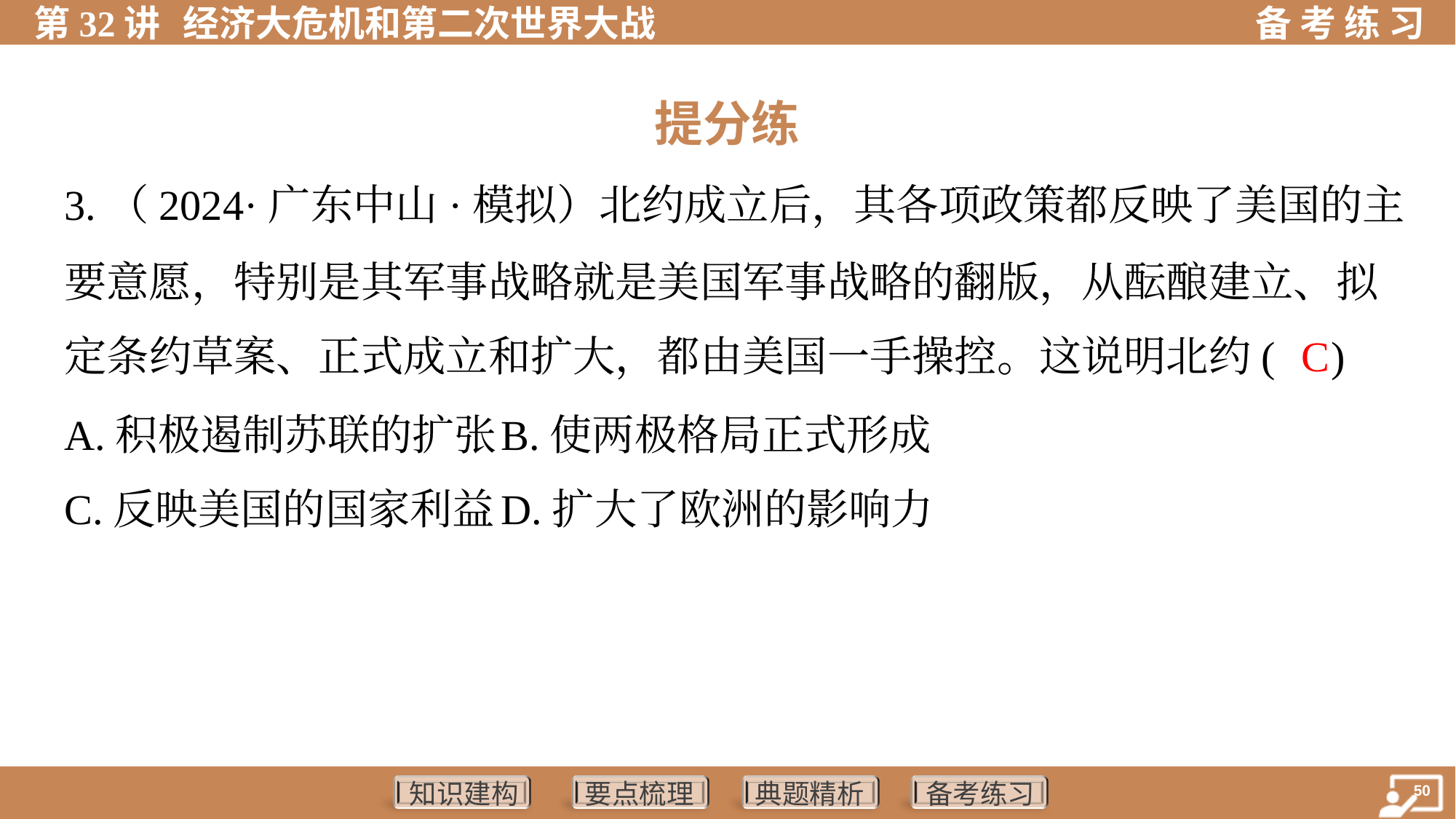

提分练
3.（2024·广东中山·模拟）北约成立后，其各项政策都反映了美国的主
要意愿，特别是其军事战略就是美国军事战略的翻版，从酝酿建立、拟
定条约草案、正式成立和扩大，都由美国一手操控。这说明北约(     )
C
A.积极遏制苏联的扩张	B.使两极格局正式形成
C.反映美国的国家利益	D.扩大了欧洲的影响力